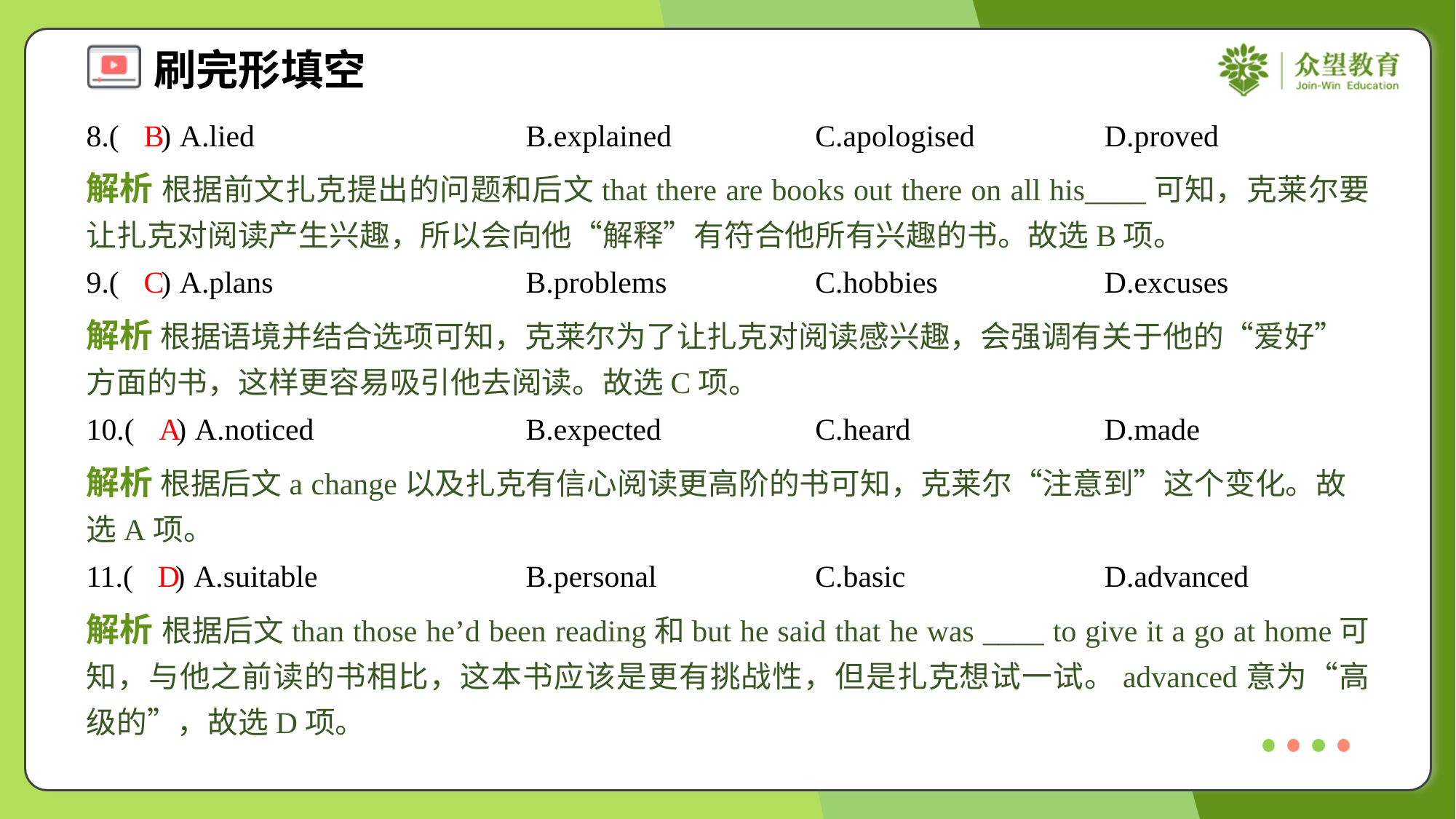

8.(     ) A.lied	B.explained	C.apologised	D.proved
B
解析 根据前文扎克提出的问题和后文that there are books out there on all his____可知，克莱尔要让扎克对阅读产生兴趣，所以会向他“解释”有符合他所有兴趣的书。故选B项。
9.(     ) A.plans	B.problems	C.hobbies	D.excuses
C
解析 根据语境并结合选项可知，克莱尔为了让扎克对阅读感兴趣，会强调有关于他的“爱好”方面的书，这样更容易吸引他去阅读。故选C项。
10.(     ) A.noticed	B.expected	C.heard	D.made
A
解析 根据后文a change以及扎克有信心阅读更高阶的书可知，克莱尔“注意到”这个变化。故选A项。
11.(     ) A.suitable	B.personal	C.basic	D.advanced
D
解析 根据后文than those he’d been reading和but he said that he was ____ to give it a go at home可知，与他之前读的书相比，这本书应该是更有挑战性，但是扎克想试一试。advanced意为“高级的”，故选D项。